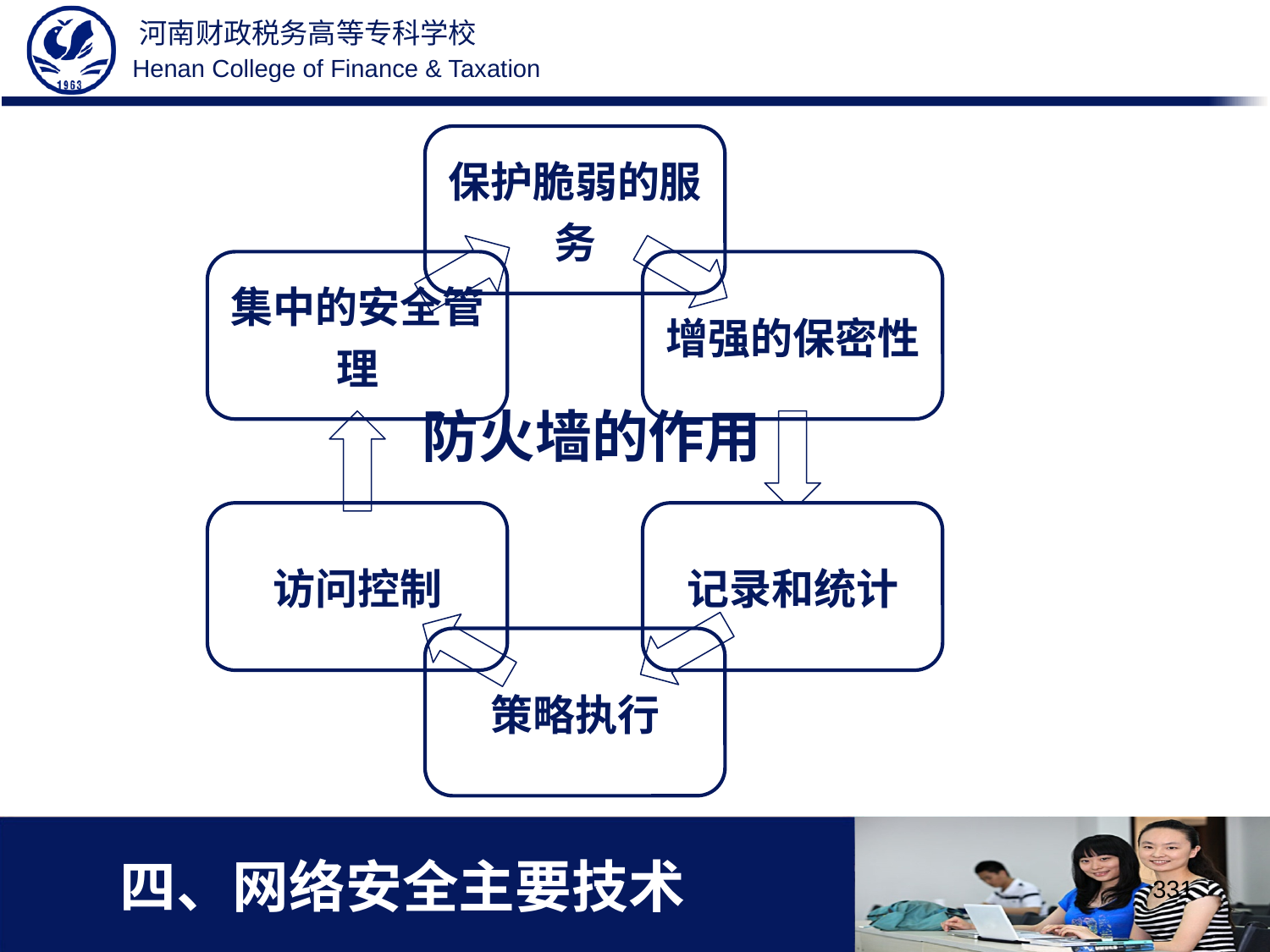

保护脆弱的服务
增强的保密性
策略执行
访问控制
集中的安全管理
记录和统计
防火墙的作用
# 四、网络安全主要技术
331